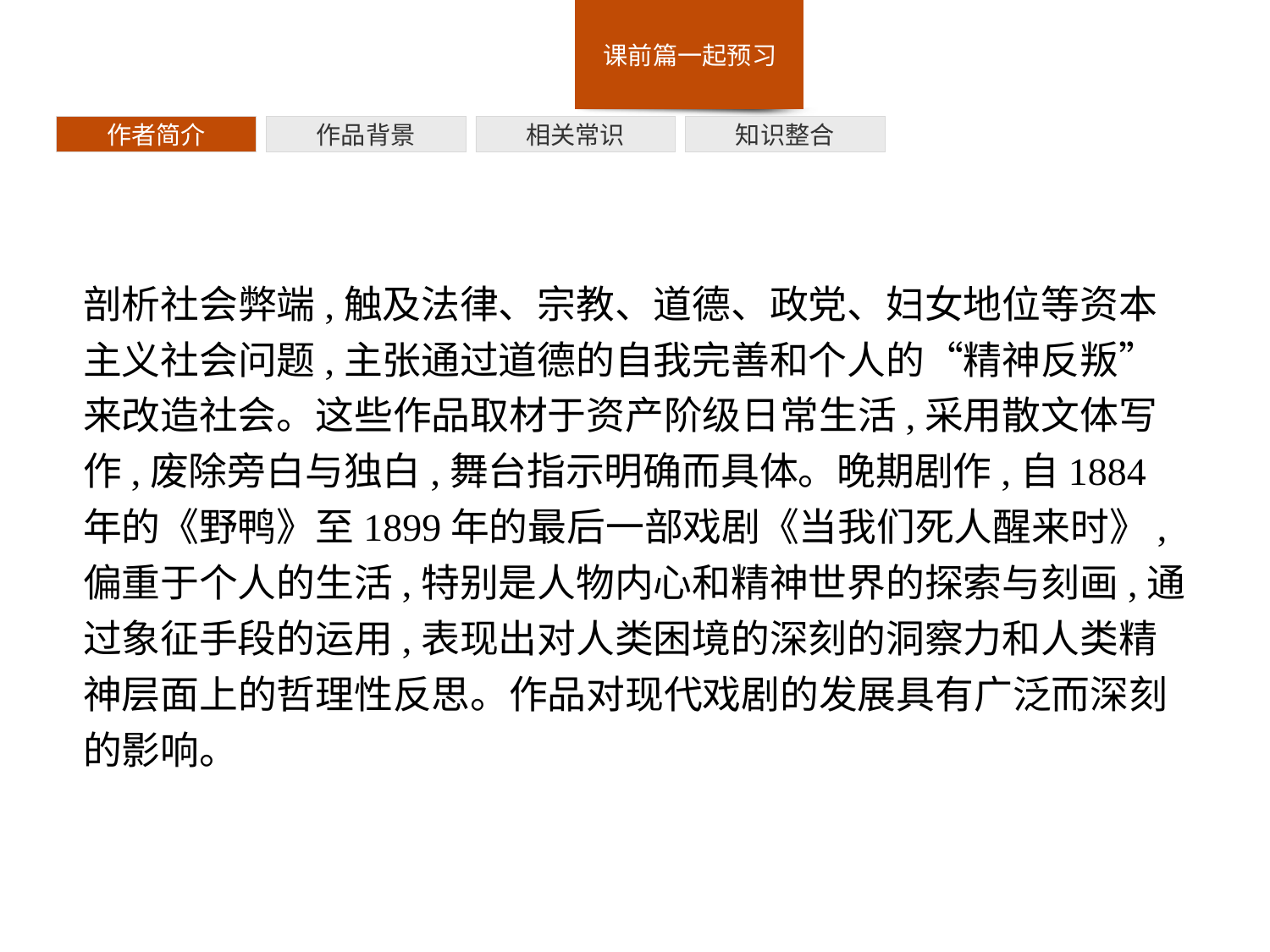

作者简介
作品背景
相关常识
知识整合
剖析社会弊端,触及法律、宗教、道德、政党、妇女地位等资本主义社会问题,主张通过道德的自我完善和个人的“精神反叛”来改造社会。这些作品取材于资产阶级日常生活,采用散文体写作,废除旁白与独白,舞台指示明确而具体。晚期剧作,自1884年的《野鸭》至1899年的最后一部戏剧《当我们死人醒来时》,偏重于个人的生活,特别是人物内心和精神世界的探索与刻画,通过象征手段的运用,表现出对人类困境的深刻的洞察力和人类精神层面上的哲理性反思。作品对现代戏剧的发展具有广泛而深刻的影响。